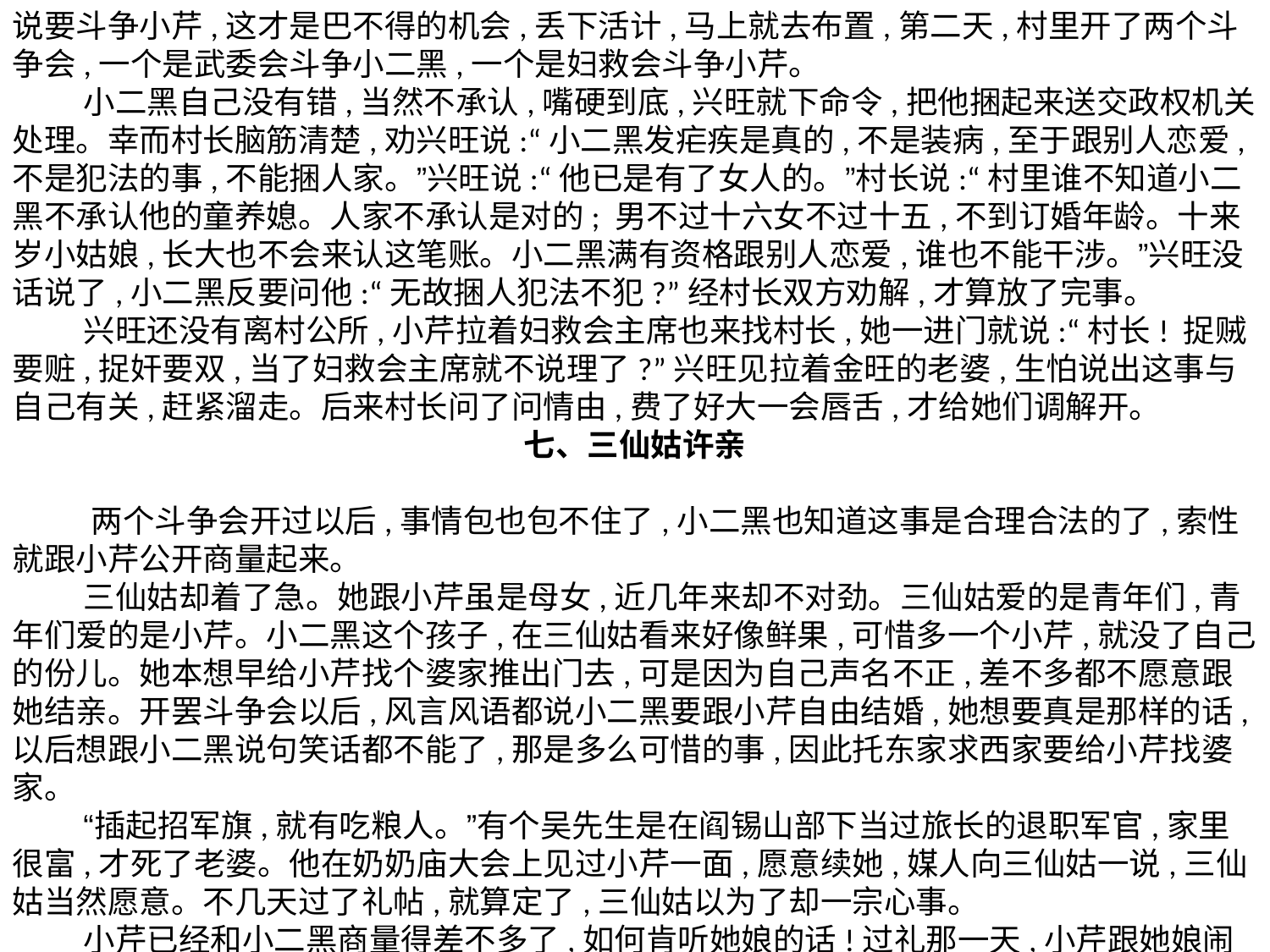

说要斗争小芹,这才是巴不得的机会,丢下活计,马上就去布置,第二天,村里开了两个斗争会,一个是武委会斗争小二黑,一个是妇救会斗争小芹。 
        小二黑自己没有错,当然不承认,嘴硬到底,兴旺就下命令,把他捆起来送交政权机关处理。幸而村长脑筋清楚,劝兴旺说:“小二黑发疟疾是真的,不是装病,至于跟别人恋爱,不是犯法的事,不能捆人家。”兴旺说:“他已是有了女人的。”村长说:“村里谁不知道小二黑不承认他的童养媳。人家不承认是对的; 男不过十六女不过十五,不到订婚年龄。十来岁小姑娘,长大也不会来认这笔账。小二黑满有资格跟别人恋爱,谁也不能干涉。”兴旺没话说了,小二黑反要问他:“无故捆人犯法不犯?”经村长双方劝解,才算放了完事。 
        兴旺还没有离村公所,小芹拉着妇救会主席也来找村长,她一进门就说:“村长! 捉贼要赃,捉奸要双,当了妇救会主席就不说理了?”兴旺见拉着金旺的老婆,生怕说出这事与自己有关,赶紧溜走。后来村长问了问情由,费了好大一会唇舌,才给她们调解开。
七、三仙姑许亲

        两个斗争会开过以后,事情包也包不住了,小二黑也知道这事是合理合法的了,索性就跟小芹公开商量起来。 
        三仙姑却着了急。她跟小芹虽是母女,近几年来却不对劲。三仙姑爱的是青年们,青年们爱的是小芹。小二黑这个孩子,在三仙姑看来好像鲜果,可惜多一个小芹,就没了自己的份儿。她本想早给小芹找个婆家推出门去,可是因为自己声名不正,差不多都不愿意跟她结亲。开罢斗争会以后,风言风语都说小二黑要跟小芹自由结婚,她想要真是那样的话,以后想跟小二黑说句笑话都不能了,那是多么可惜的事,因此托东家求西家要给小芹找婆家。 
        “插起招军旗,就有吃粮人。”有个吴先生是在阎锡山部下当过旅长的退职军官,家里很富,才死了老婆。他在奶奶庙大会上见过小芹一面,愿意续她,媒人向三仙姑一说,三仙姑当然愿意。不几天过了礼帖,就算定了,三仙姑以为了却一宗心事。 
        小芹已经和小二黑商量得差不多了,如何肯听她娘的话!过礼那一天,小芹跟她娘闹起来,把吴先生送来的首饰绸缎扔下一地。媒人走后,小芹跟她娘说:“我不管! 谁收了人家的东西